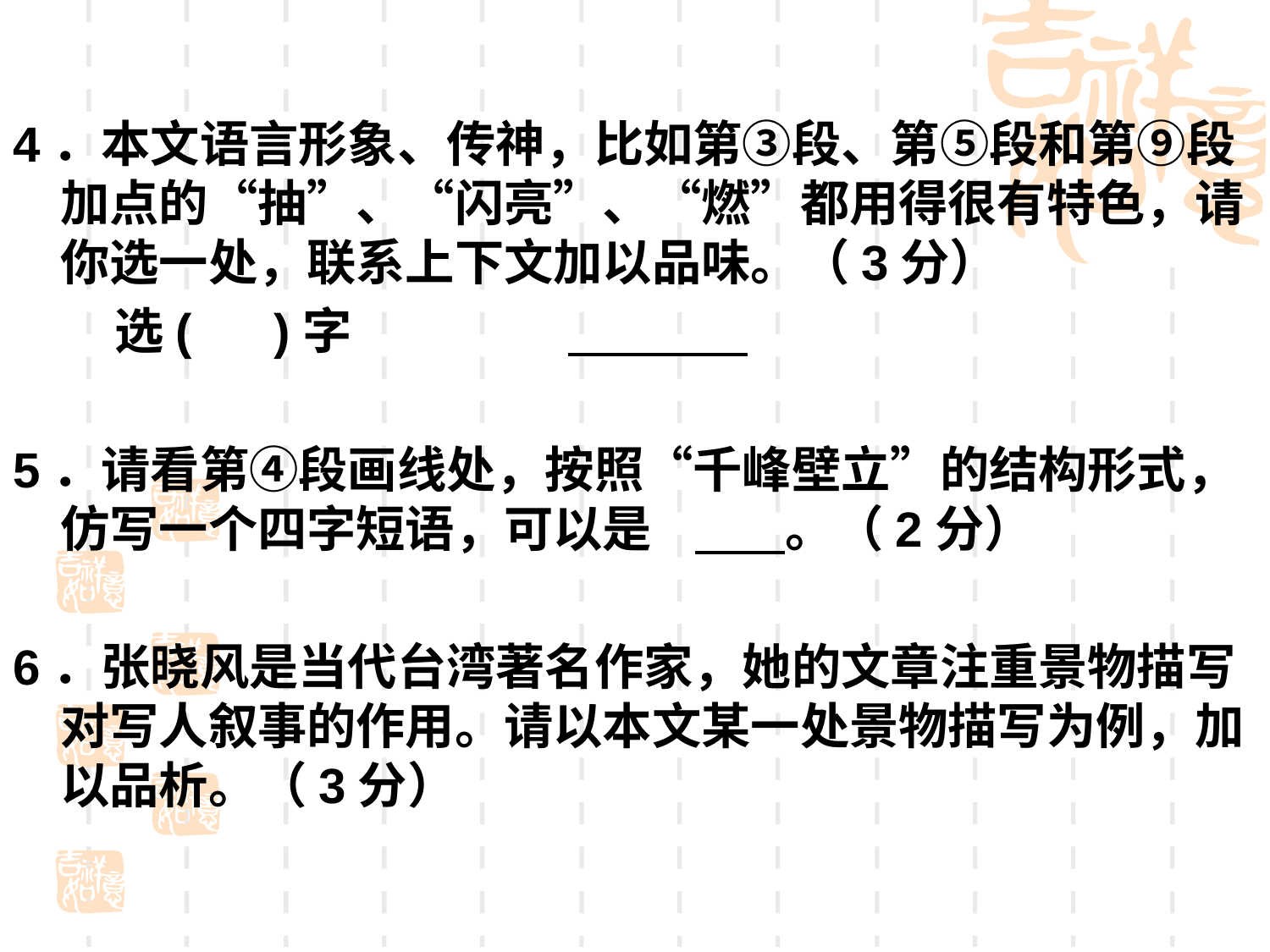

#
4．本文语言形象、传神，比如第③段、第⑤段和第⑨段加点的“抽”、“闪亮”、“燃”都用得很有特色，请你选一处，联系上下文加以品味。（3分）
        选(      )字

5．请看第④段画线处，按照“千峰壁立”的结构形式，仿写一个四字短语，可以是	        。（2分）

6．张晓风是当代台湾著名作家，她的文章注重景物描写对写人叙事的作用。请以本文某一处景物描写为例，加以品析。（3分）